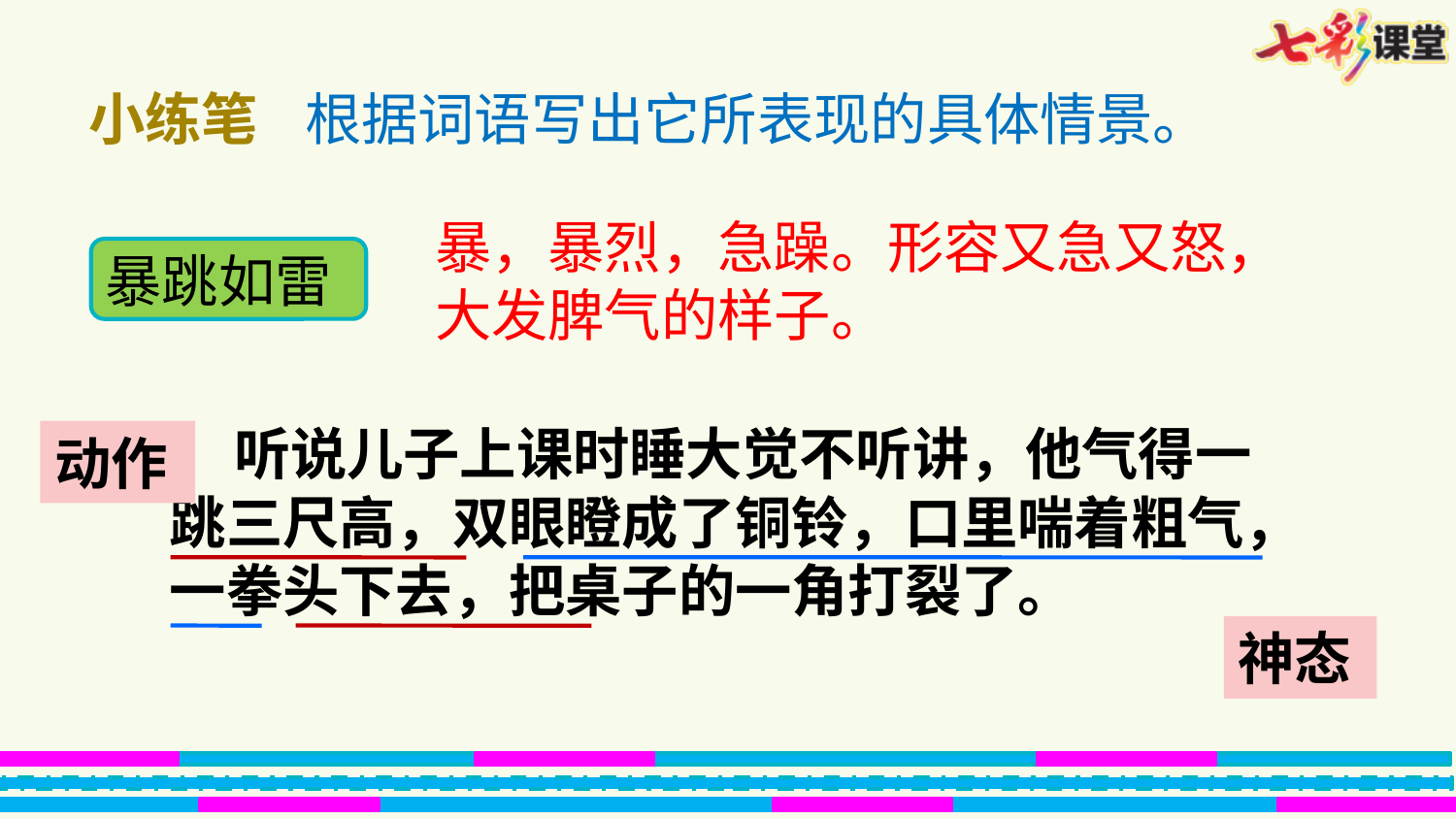

小练笔
根据词语写出它所表现的具体情景。
暴，暴烈，急躁。形容又急又怒，大发脾气的样子。

暴跳如雷
    听说儿子上课时睡大觉不听讲，他气得一跳三尺高，双眼瞪成了铜铃，口里喘着粗气，一拳头下去，把桌子的一角打裂了。
动作
神态